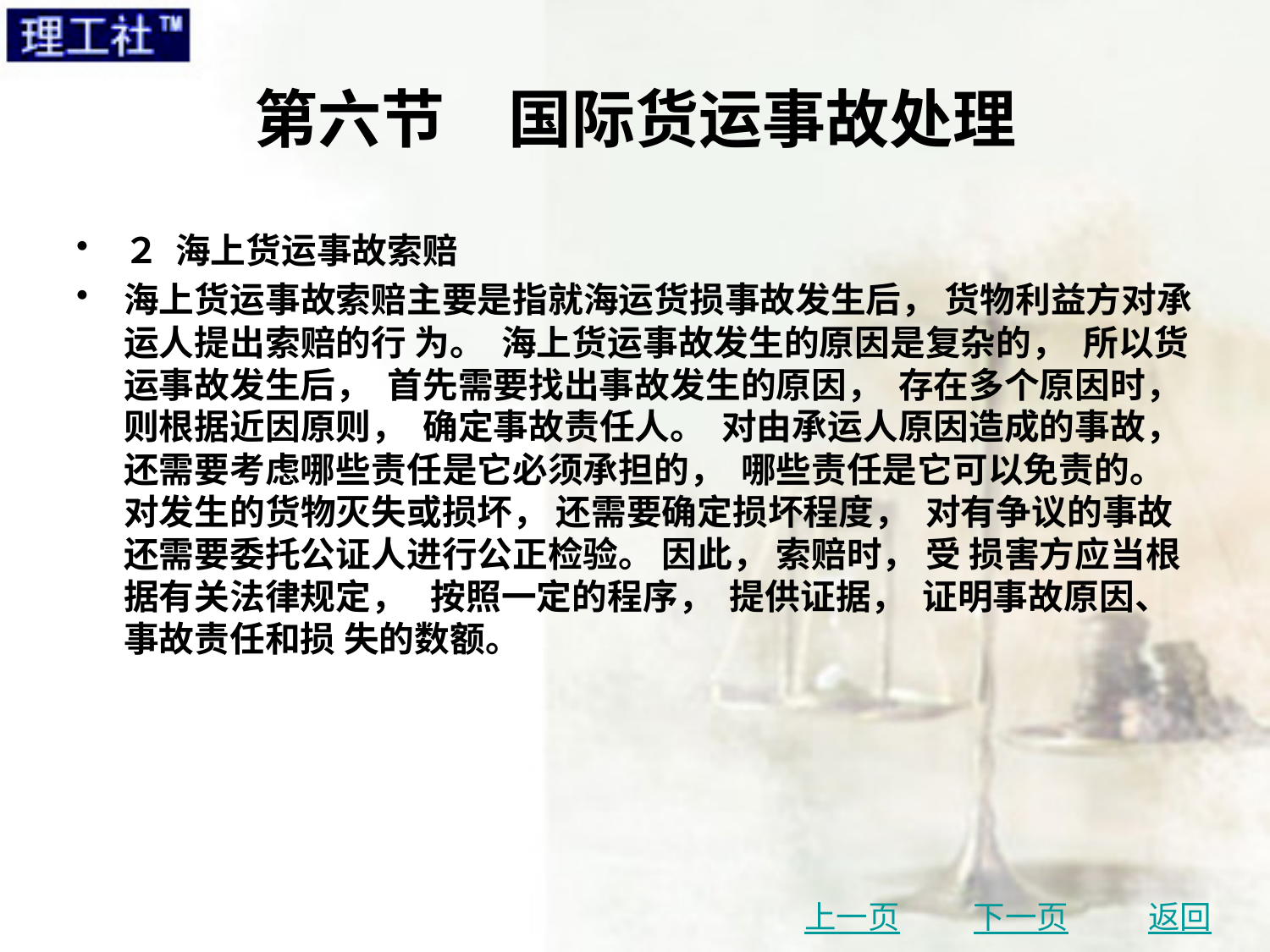

# 第六节　国际货运事故处理
２  海上货运事故索赔
海上货运事故索赔主要是指就海运货损事故发生后， 货物利益方对承运人提出索赔的行 为。  海上货运事故发生的原因是复杂的，  所以货运事故发生后，  首先需要找出事故发生的原因，  存在多个原因时，  则根据近因原则，  确定事故责任人。  对由承运人原因造成的事故，  还需要考虑哪些责任是它必须承担的，  哪些责任是它可以免责的。  对发生的货物灭失或损坏， 还需要确定损坏程度，  对有争议的事故还需要委托公证人进行公正检验。 因此， 索赔时， 受 损害方应当根据有关法律规定，   按照一定的程序，  提供证据，  证明事故原因、  事故责任和损 失的数额。

上一页
下一页
返回